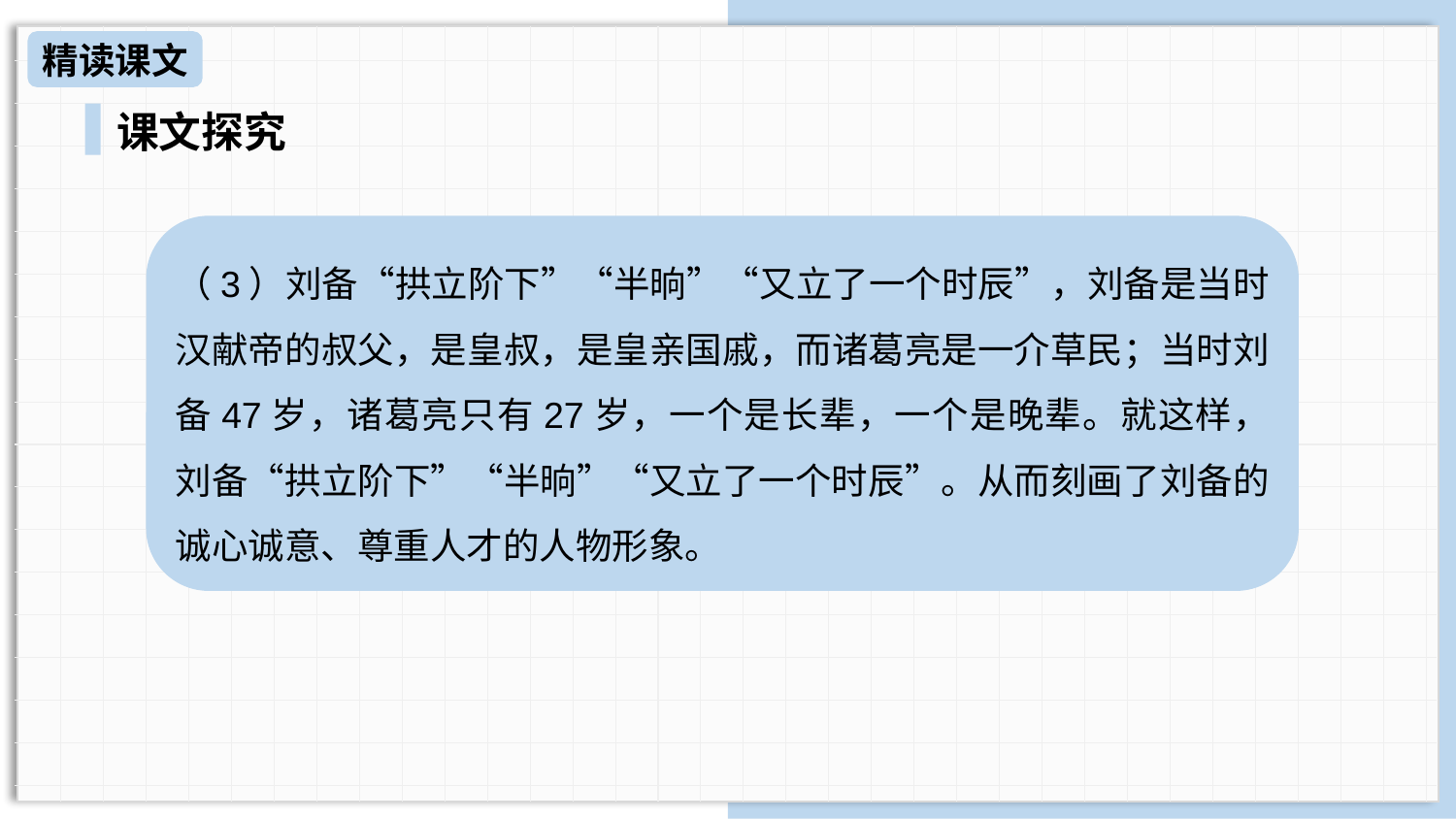

精读课文
课文探究

（3）刘备“拱立阶下”“半晌”“又立了一个时辰”，刘备是当时汉献帝的叔父，是皇叔，是皇亲国戚，而诸葛亮是一介草民；当时刘备47岁，诸葛亮只有27岁，一个是长辈，一个是晚辈。就这样，刘备“拱立阶下”“半晌”“又立了一个时辰”。从而刻画了刘备的诚心诚意、尊重人才的人物形象。